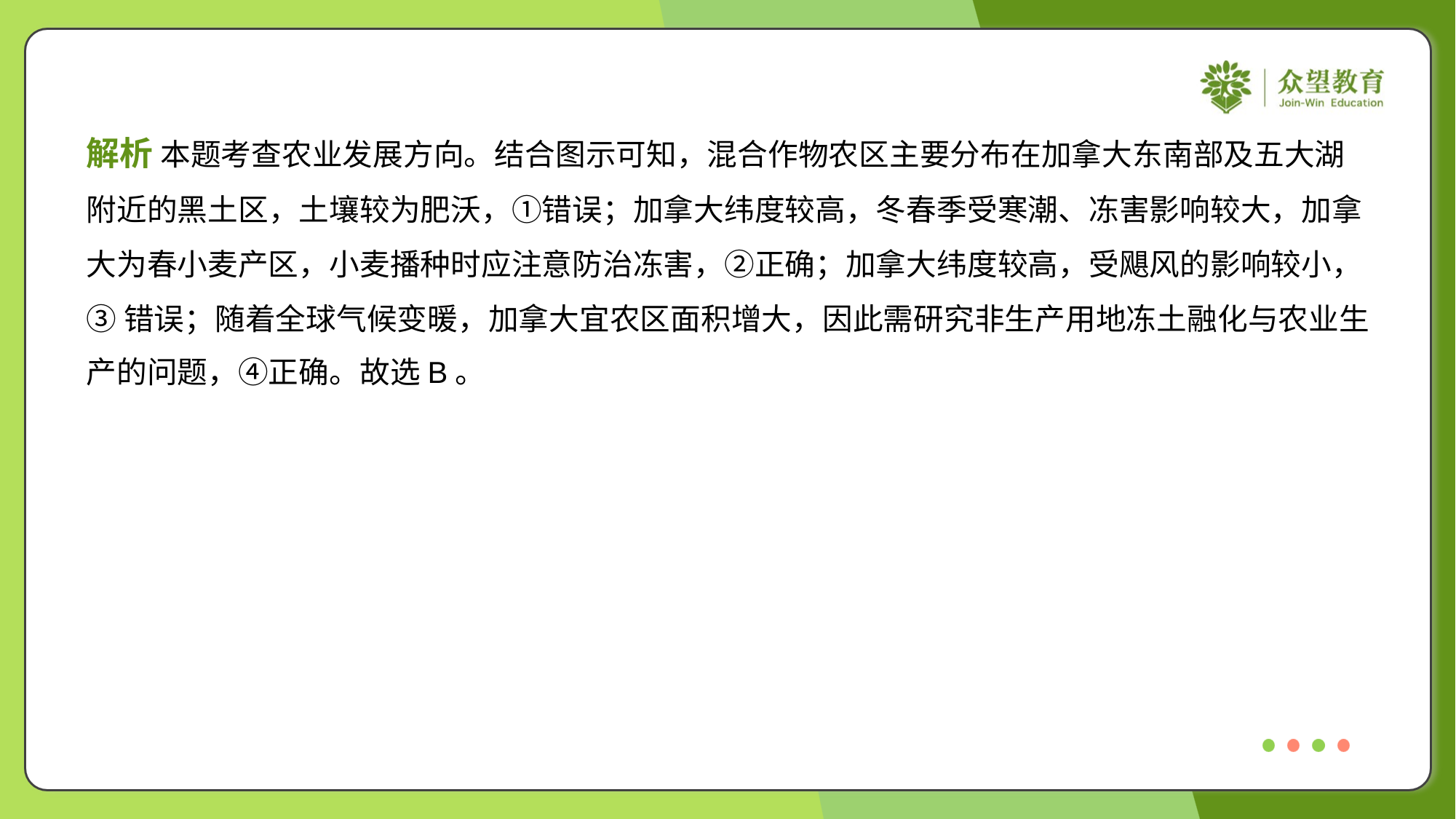

解析 本题考查农业发展方向。结合图示可知，混合作物农区主要分布在加拿大东南部及五大湖
附近的黑土区，土壤较为肥沃，①错误；加拿大纬度较高，冬春季受寒潮、冻害影响较大，加拿
大为春小麦产区，小麦播种时应注意防治冻害，②正确；加拿大纬度较高，受飓风的影响较小，
③错误；随着全球气候变暖，加拿大宜农区面积增大，因此需研究非生产用地冻土融化与农业生
产的问题，④正确。故选B。